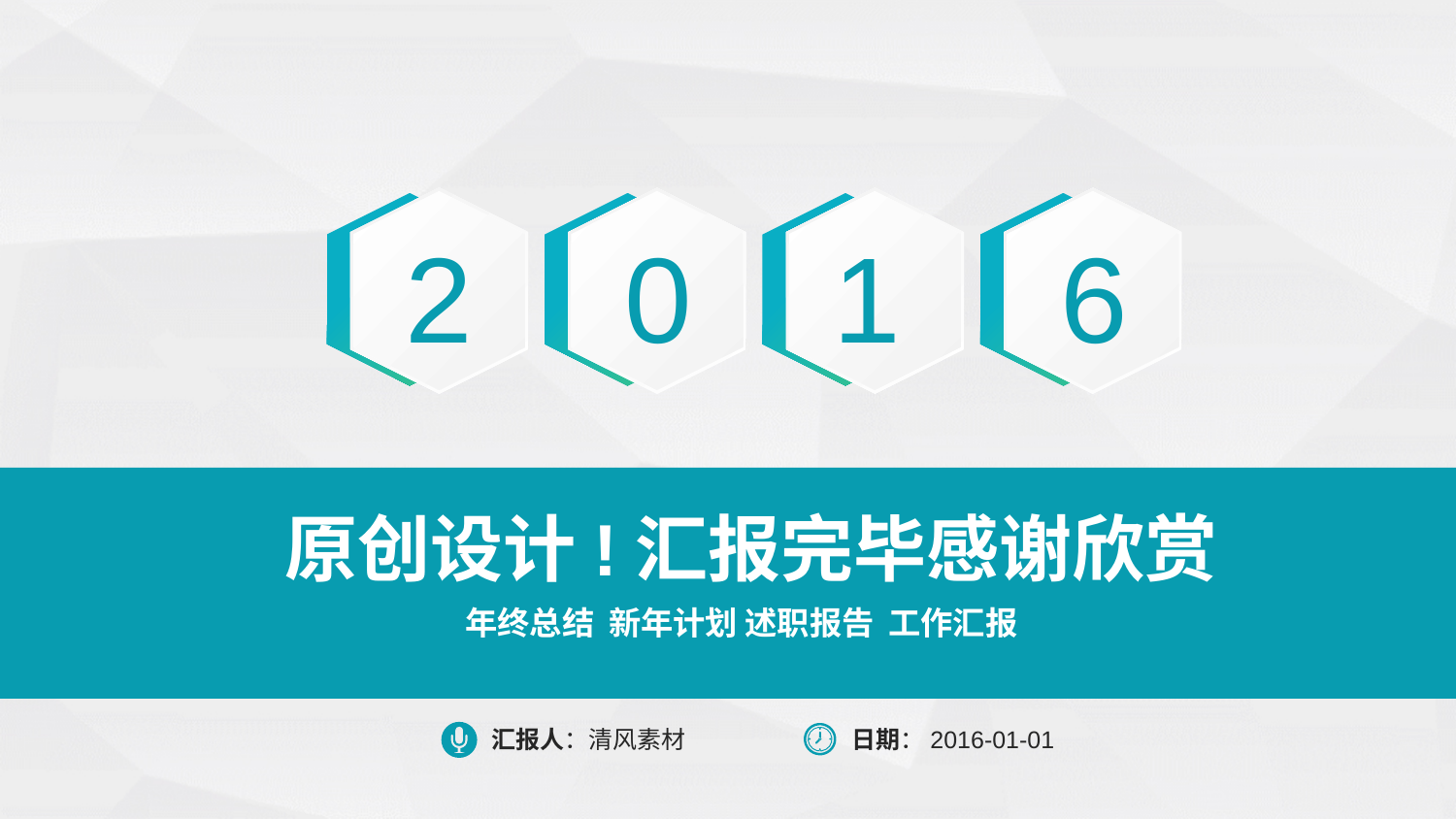

2
0
1
6

原创设计!汇报完毕感谢欣赏
年终总结  新年计划 述职报告  工作汇报
汇报人：清风素材
日期：2016-01-01